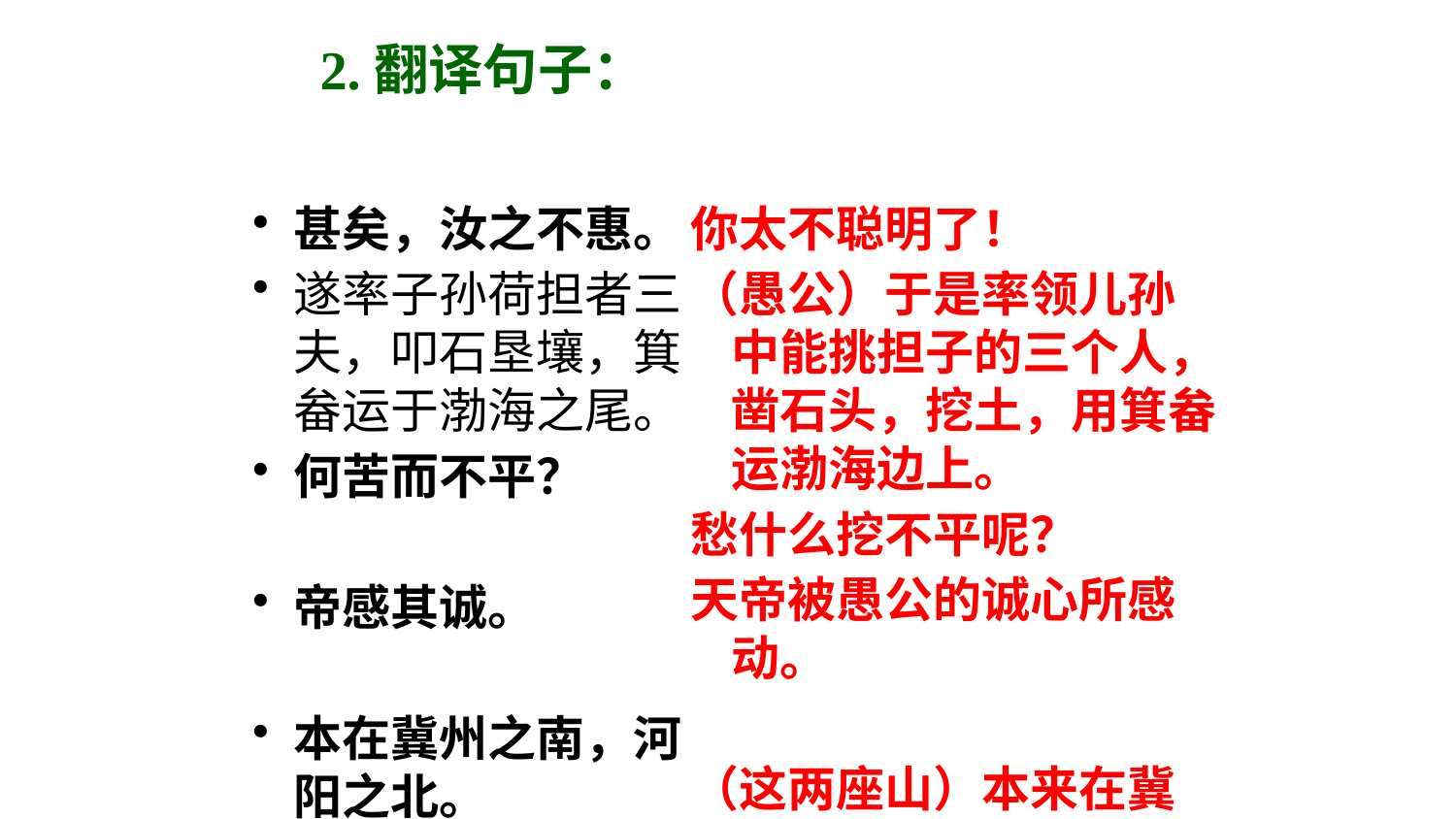

# 2.翻译句子：

甚矣，汝之不惠。
遂率子孙荷担者三夫，叩石垦壤，箕畚运于渤海之尾。
何苦而不平？

帝感其诚。

本在冀州之南，河阳之北。
一厝朔东，一厝雍南。
你太不聪明了！
（愚公）于是率领儿孙中能挑担子的三个人，凿石头，挖土，用箕畚运渤海边上。
愁什么挖不平呢？
天帝被愚公的诚心所感动。

（这两座山）本来在冀州的南边，黄河的北边。
一座放（在）朔方的东部，一座放（在）雍州的南边。